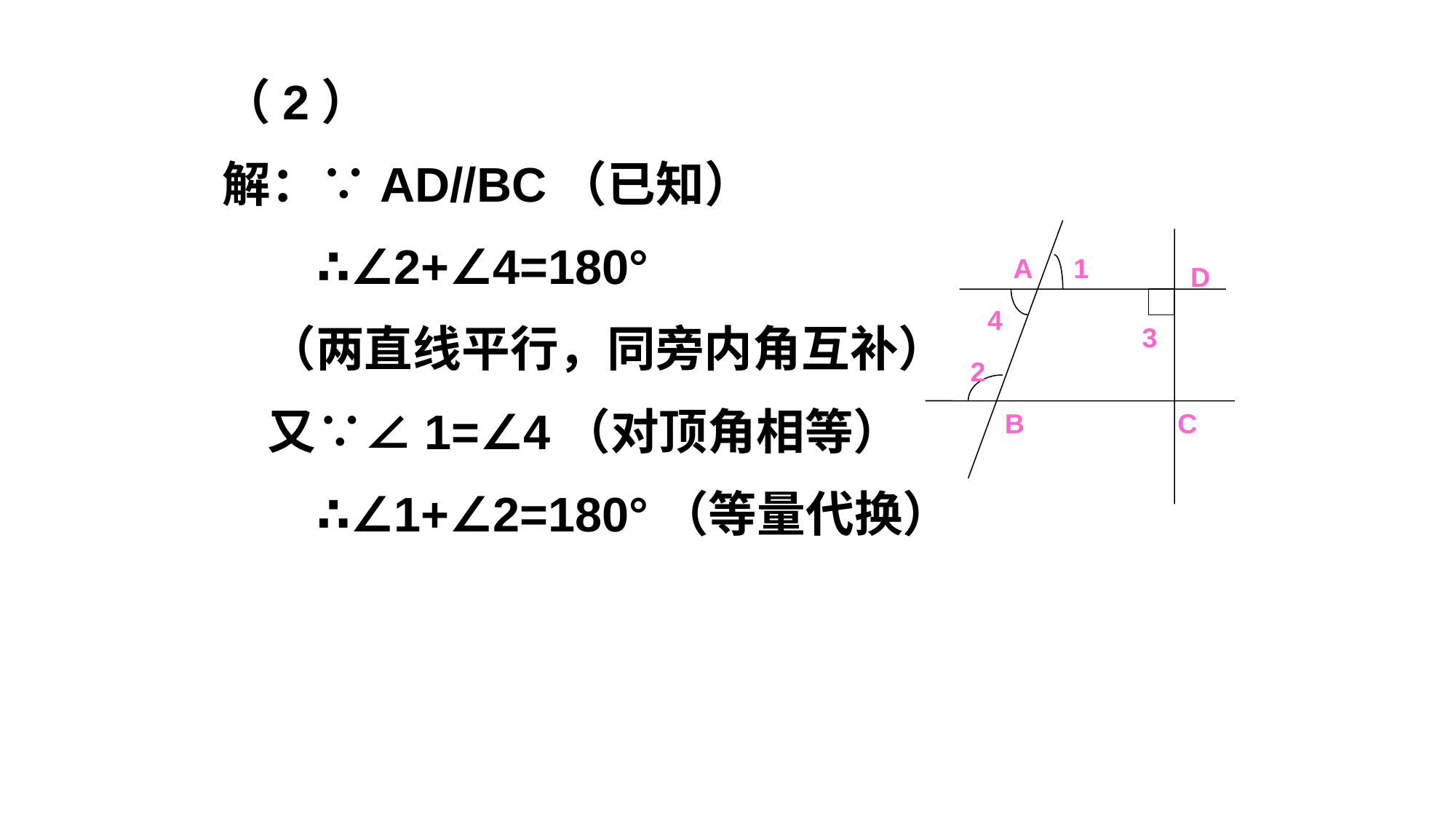

（2）
解：∵AD//BC（已知）
       ∴∠2+∠4=180°
   （两直线平行，同旁内角互补）
   又∵∠1=∠4（对顶角相等）
       ∴∠1+∠2=180°（等量代换）

A
D
B
C

1

2

4

3